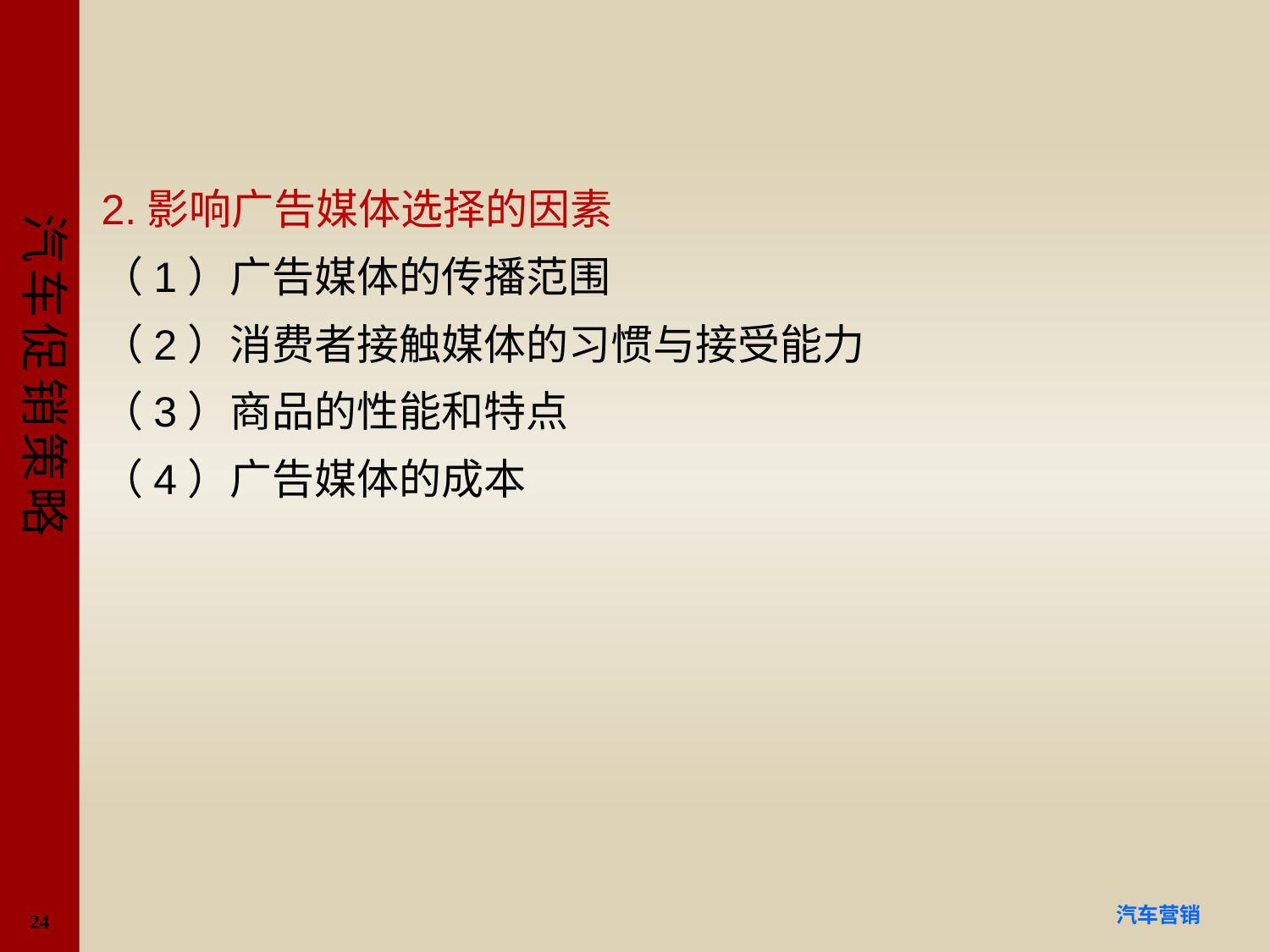

#
2.影响广告媒体选择的因素
（1）广告媒体的传播范围
（2）消费者接触媒体的习惯与接受能力
（3）商品的性能和特点
（4）广告媒体的成本

24